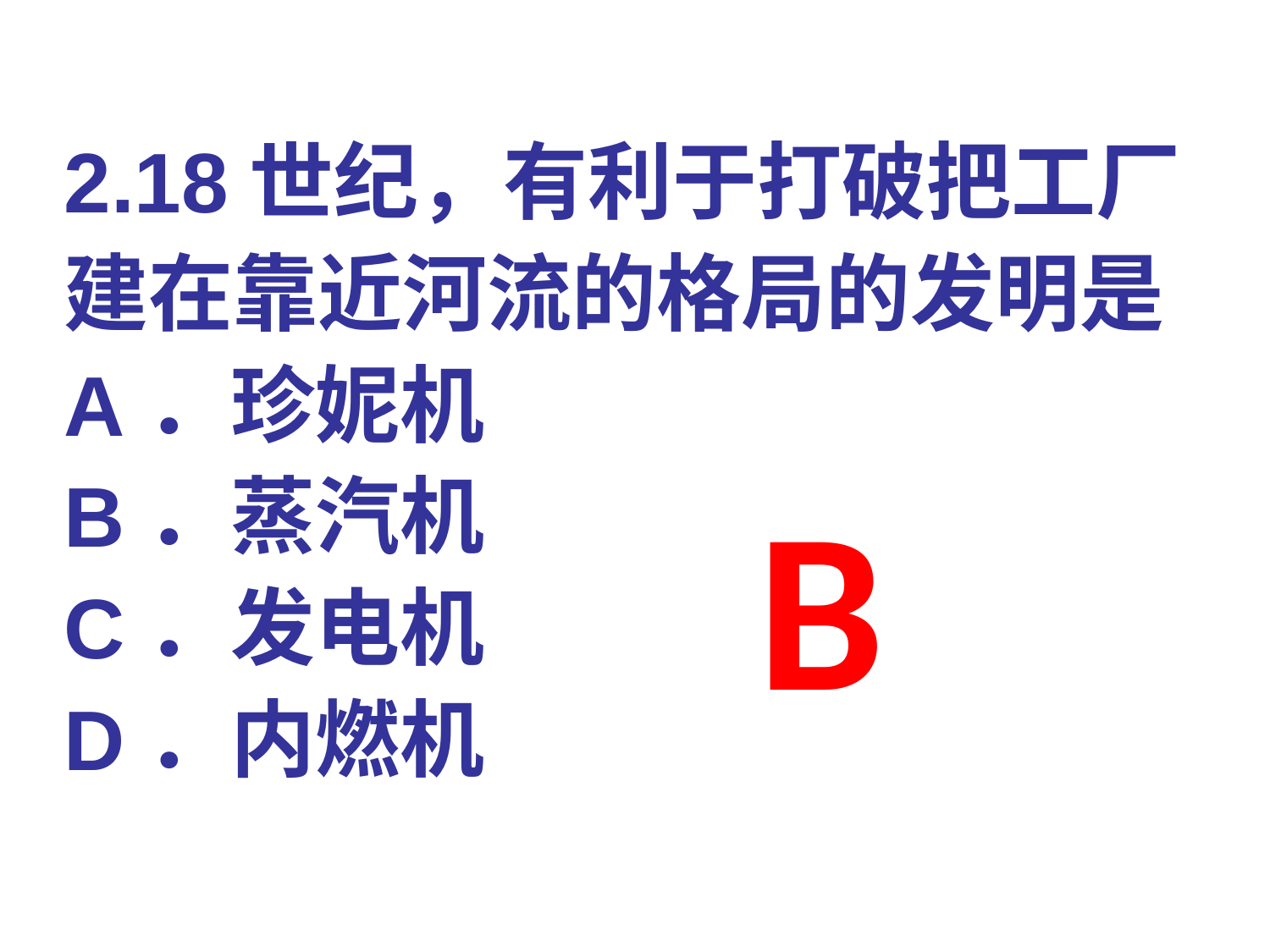

2.18世纪，有利于打破把工厂建在靠近河流的格局的发明是
A．珍妮机
B．蒸汽机
C．发电机
D．内燃机
B